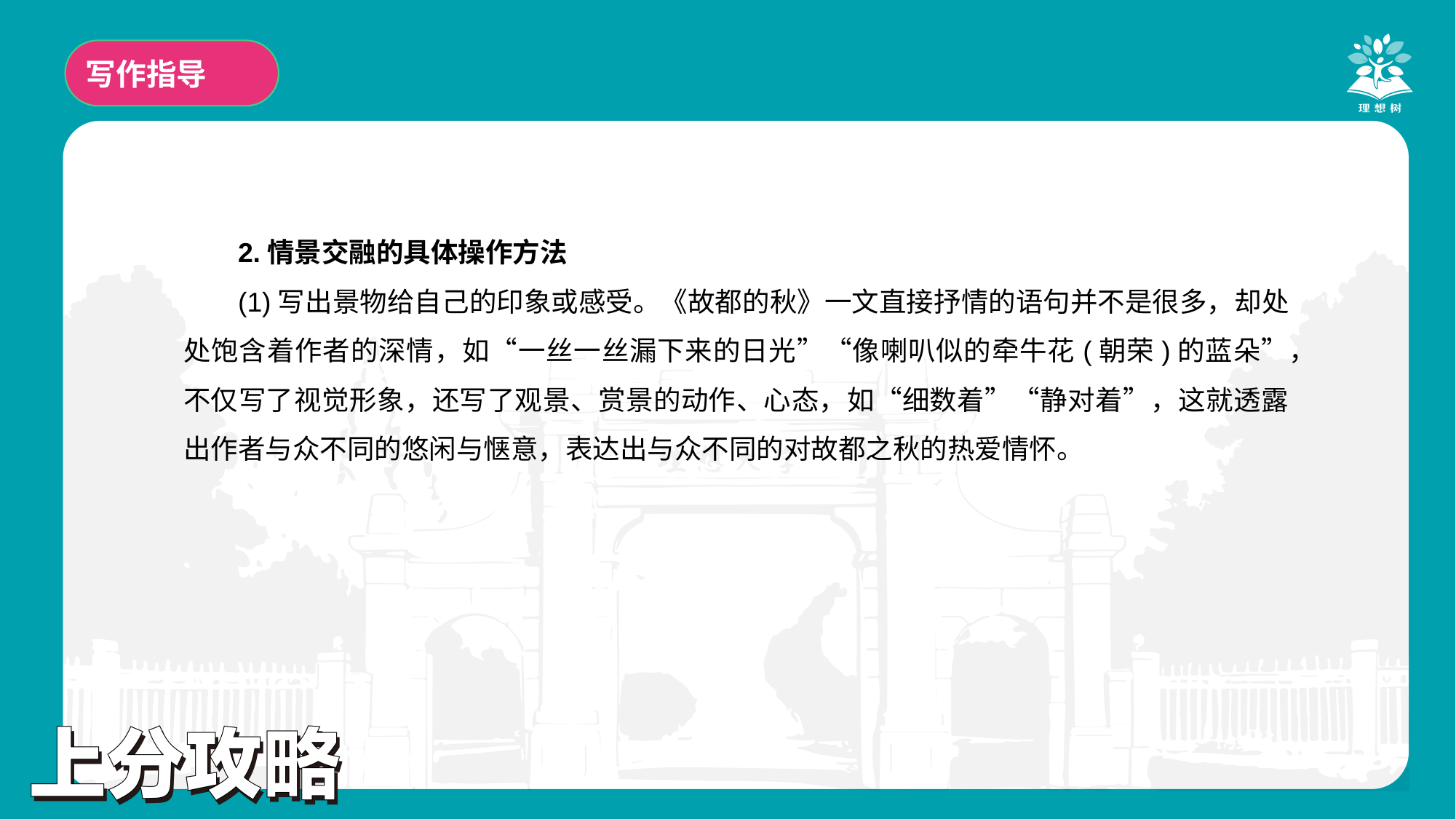

写作指导
2.情景交融的具体操作方法
(1)写出景物给自己的印象或感受。《故都的秋》一文直接抒情的语句并不是很多，却处处饱含着作者的深情，如“一丝一丝漏下来的日光”“像喇叭似的牵牛花(朝荣)的蓝朵”，不仅写了视觉形象，还写了观景、赏景的动作、心态，如“细数着”“静对着”，这就透露出作者与众不同的悠闲与惬意，表达出与众不同的对故都之秋的热爱情怀。